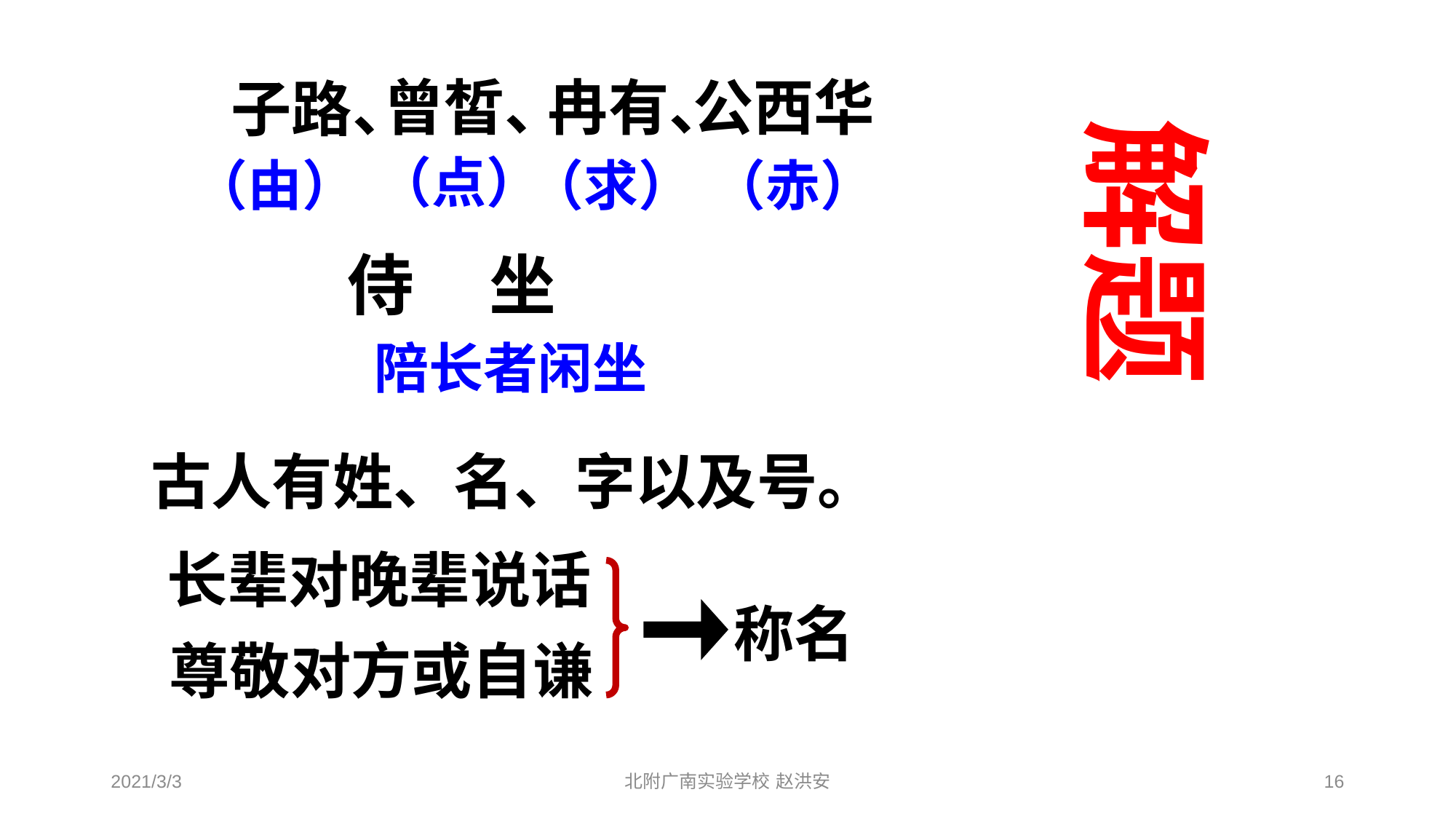

曾皙、
冉有、
公西华
子路、
解题
（点）
（由）
（求）
（赤）
侍     坐
陪长者闲坐
古人有姓、名、字以及号。
长辈对晚辈说话

称名

尊敬对方或自谦
2021/3/3
北附广南实验学校 赵洪安
16